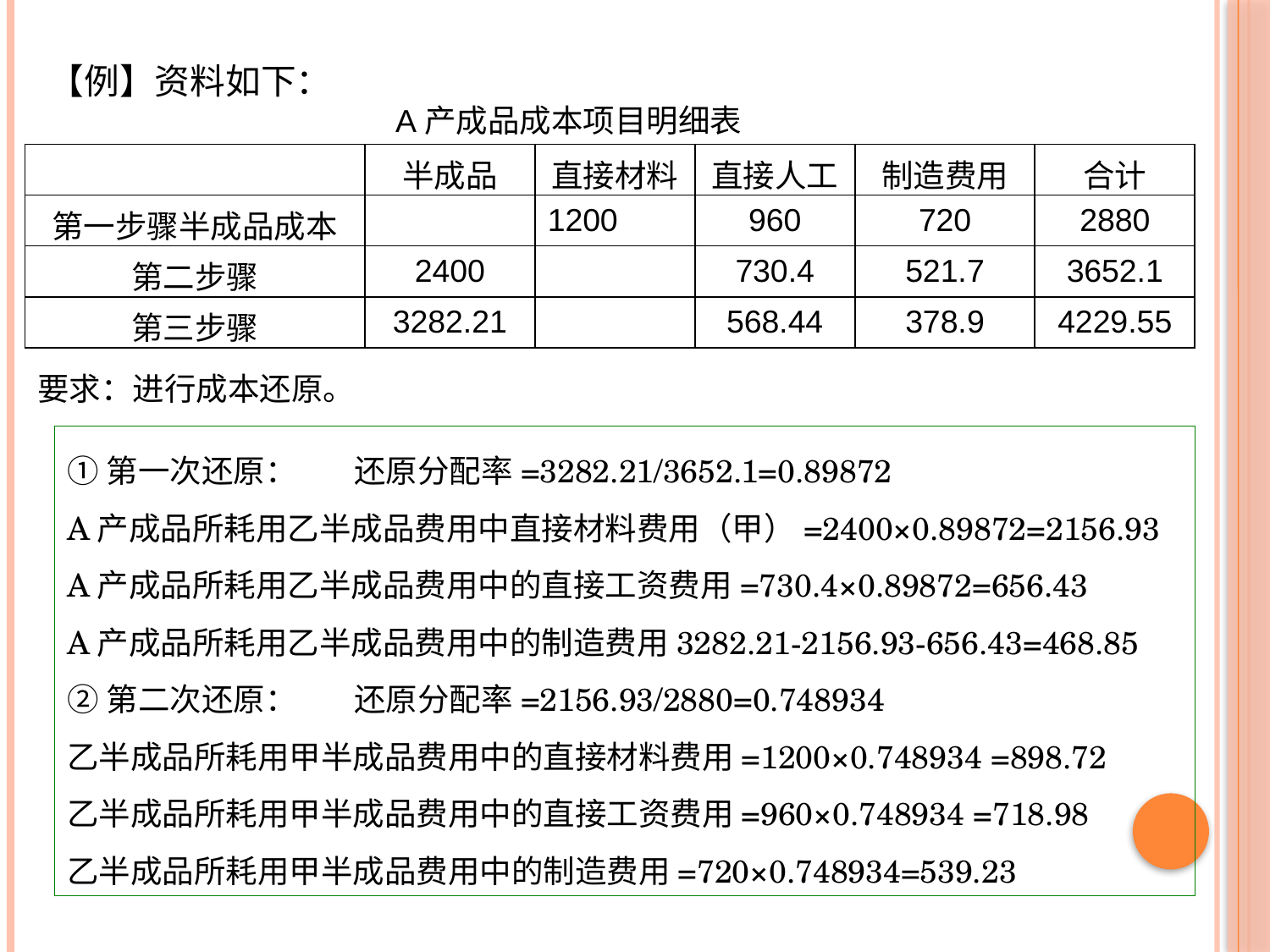

【例】资料如下：
　　　　　　　　　   　A产成品成本项目明细表
|  | 半成品 | 直接材料 | 直接人工 | 制造费用 | 合计 |
| --- | --- | --- | --- | --- | --- |
| 第一步骤半成品成本 |  | 1200 | 960 | 720 | 2880 |
| 第二步骤 | 2400 |  | 730.4 | 521.7 | 3652.1 |
| 第三步骤 | 3282.21 |  | 568.44 | 378.9 | 4229.55 |
要求：进行成本还原。
①第一次还原：        还原分配率=3282.21/3652.1=0.89872
A产成品所耗用乙半成品费用中直接材料费用（甲）=2400×0.89872=2156.93
A产成品所耗用乙半成品费用中的直接工资费用=730.4×0.89872=656.43
A产成品所耗用乙半成品费用中的制造费用3282.21-2156.93-656.43=468.85
②第二次还原：        还原分配率=2156.93/2880=0.748934
乙半成品所耗用甲半成品费用中的直接材料费用=1200×0.748934 =898.72
乙半成品所耗用甲半成品费用中的直接工资费用=960×0.748934 =718.98
乙半成品所耗用甲半成品费用中的制造费用=720×0.748934=539.23